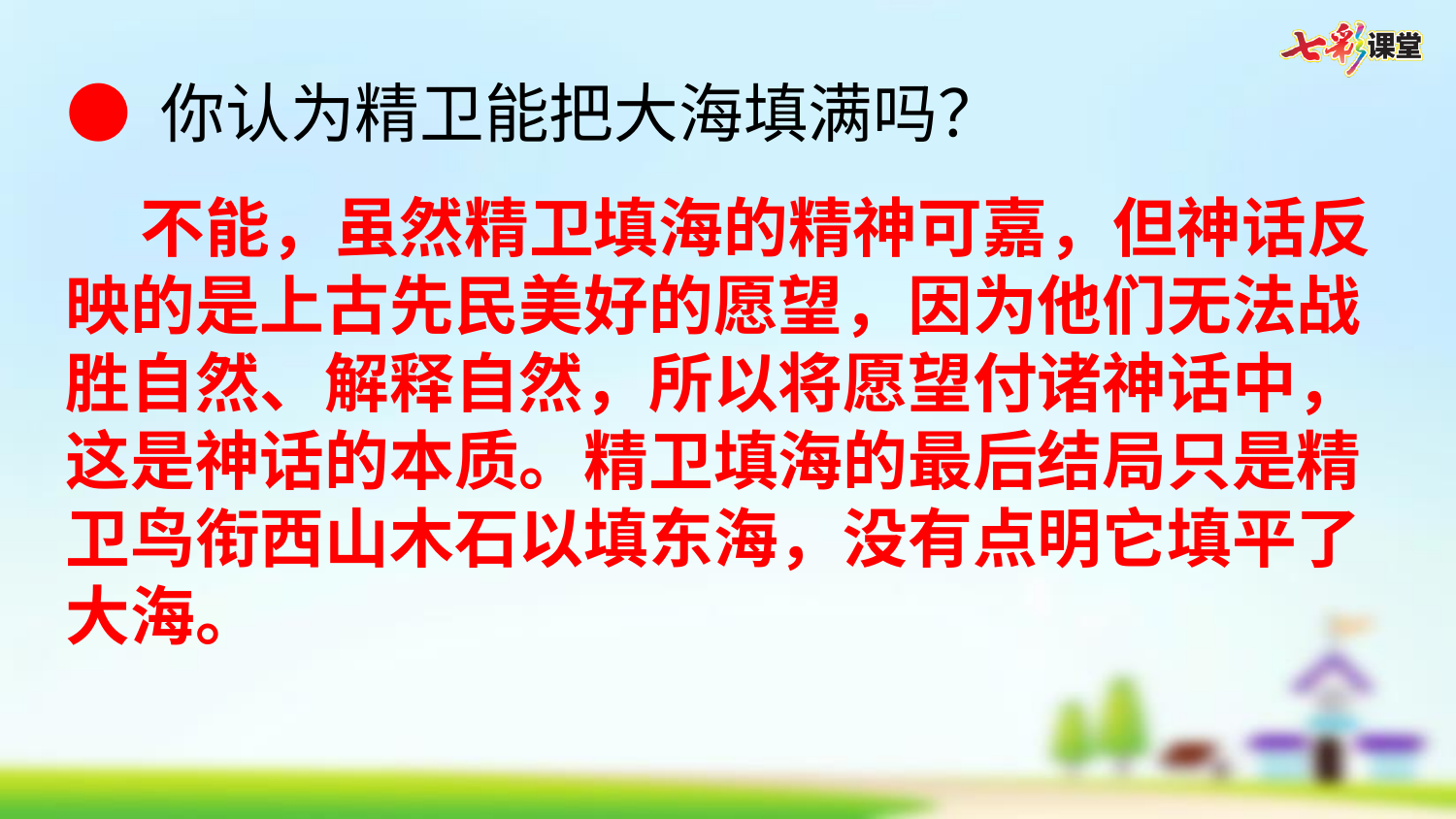

● 你认为精卫能把大海填满吗？
    不能，虽然精卫填海的精神可嘉，但神话反映的是上古先民美好的愿望，因为他们无法战胜自然、解释自然，所以将愿望付诸神话中，这是神话的本质。精卫填海的最后结局只是精卫鸟衔西山木石以填东海，没有点明它填平了大海。